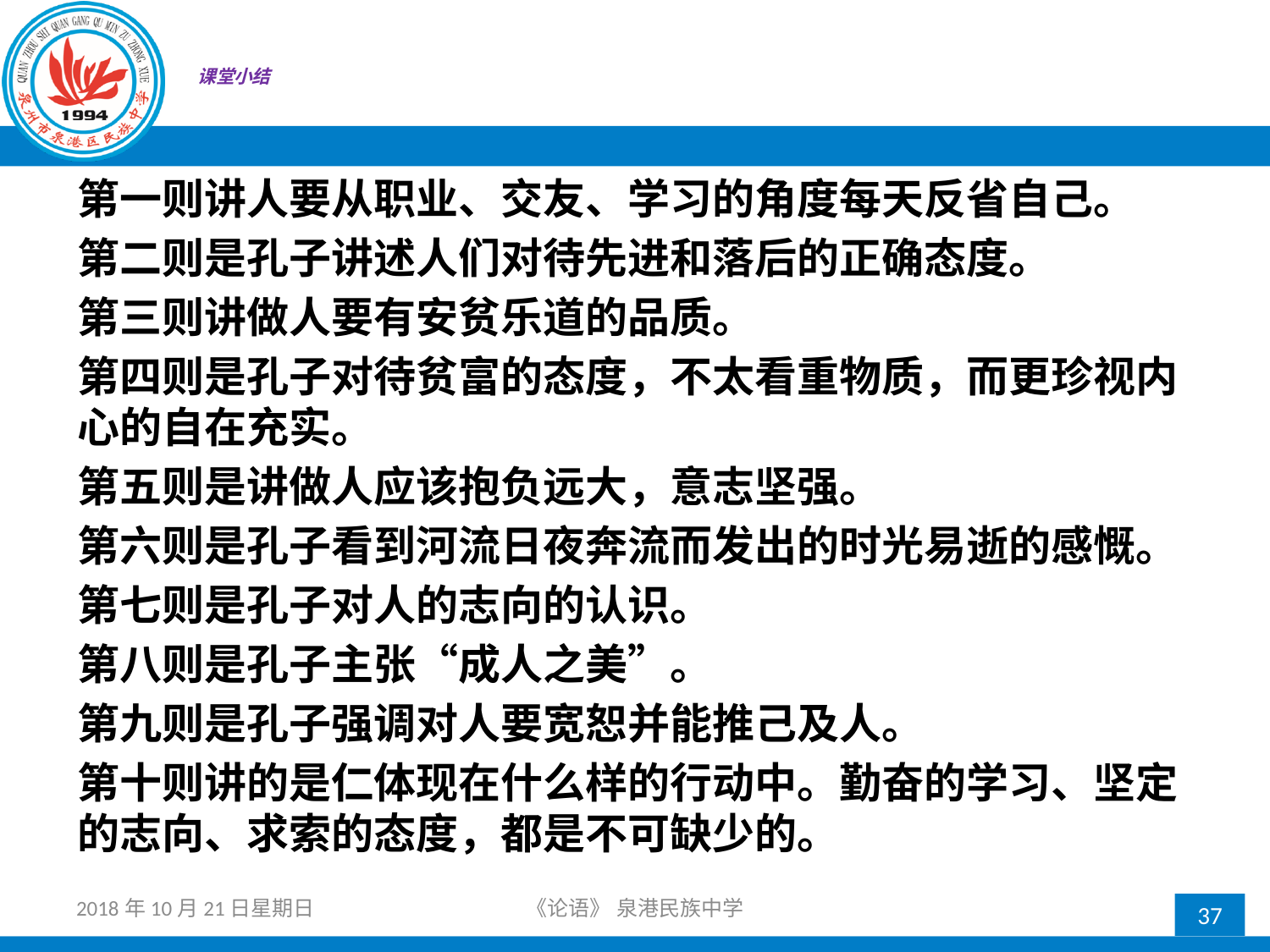

# 课堂小结
第一则讲人要从职业、交友、学习的角度每天反省自己。
第二则是孔子讲述人们对待先进和落后的正确态度。
第三则讲做人要有安贫乐道的品质。
第四则是孔子对待贫富的态度，不太看重物质，而更珍视内心的自在充实。
第五则是讲做人应该抱负远大，意志坚强。
第六则是孔子看到河流日夜奔流而发出的时光易逝的感慨。
第七则是孔子对人的志向的认识。
第八则是孔子主张“成人之美”。
第九则是孔子强调对人要宽恕并能推己及人。
第十则讲的是仁体现在什么样的行动中。勤奋的学习、坚定的志向、求索的态度，都是不可缺少的。

2018年10月21日星期日
《论语》 泉港民族中学